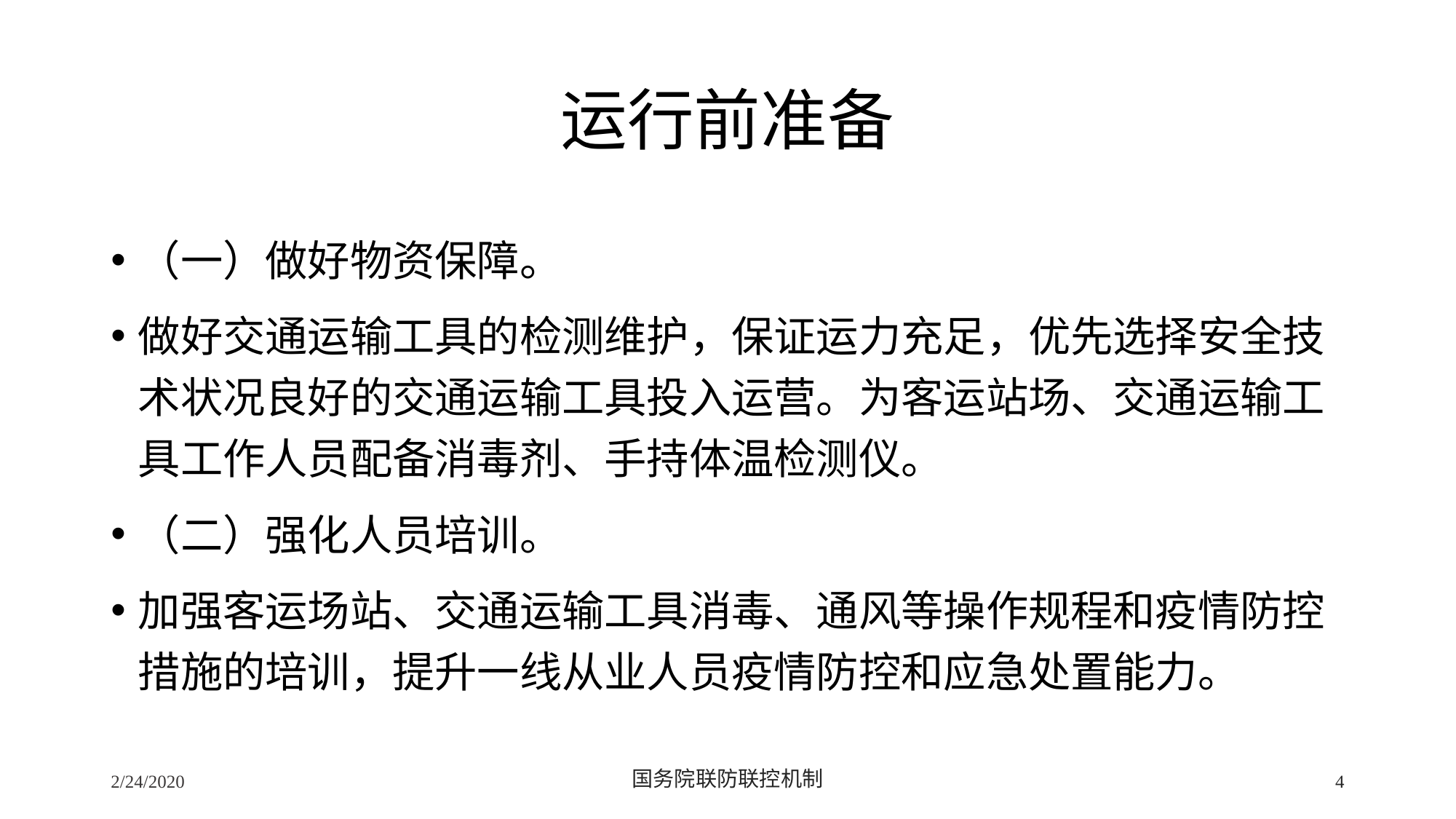

# 运行前准备
（一）做好物资保障。
做好交通运输工具的检测维护，保证运力充足，优先选择安全技术状况良好的交通运输工具投入运营。为客运站场、交通运输工具工作人员配备消毒剂、手持体温检测仪。
（二）强化人员培训。
加强客运场站、交通运输工具消毒、通风等操作规程和疫情防控措施的培训，提升一线从业人员疫情防控和应急处置能力。
2/24/2020
国务院联防联控机制
4